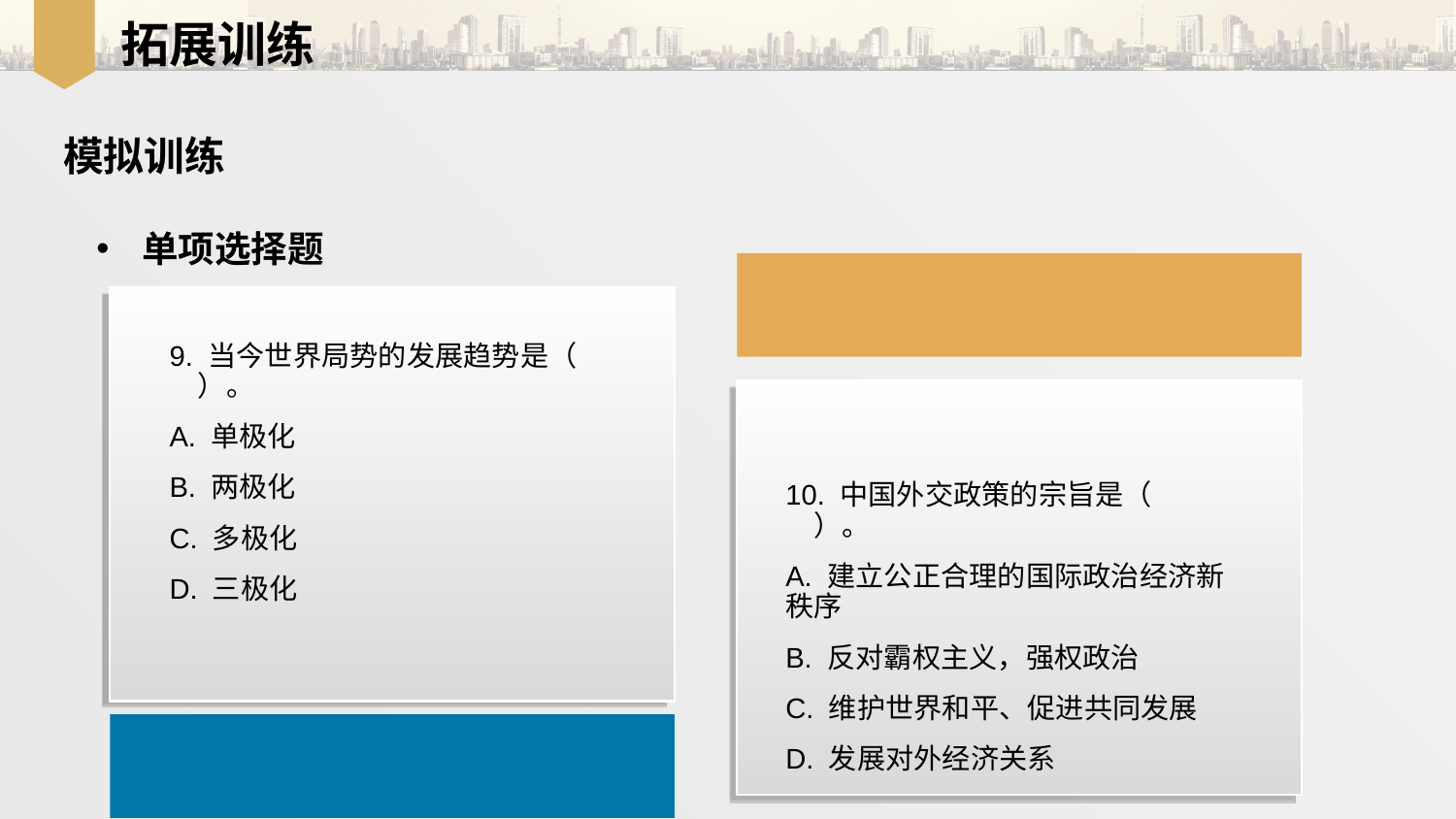

拓展训练
模拟训练
单项选择题

9. 当今世界局势的发展趋势是（　　）。
A. 单极化
B. 两极化
C. 多极化
D. 三极化

10. 中国外交政策的宗旨是（　　）。
A. 建立公正合理的国际政治经济新秩序
B. 反对霸权主义，强权政治
C. 维护世界和平、促进共同发展
D. 发展对外经济关系